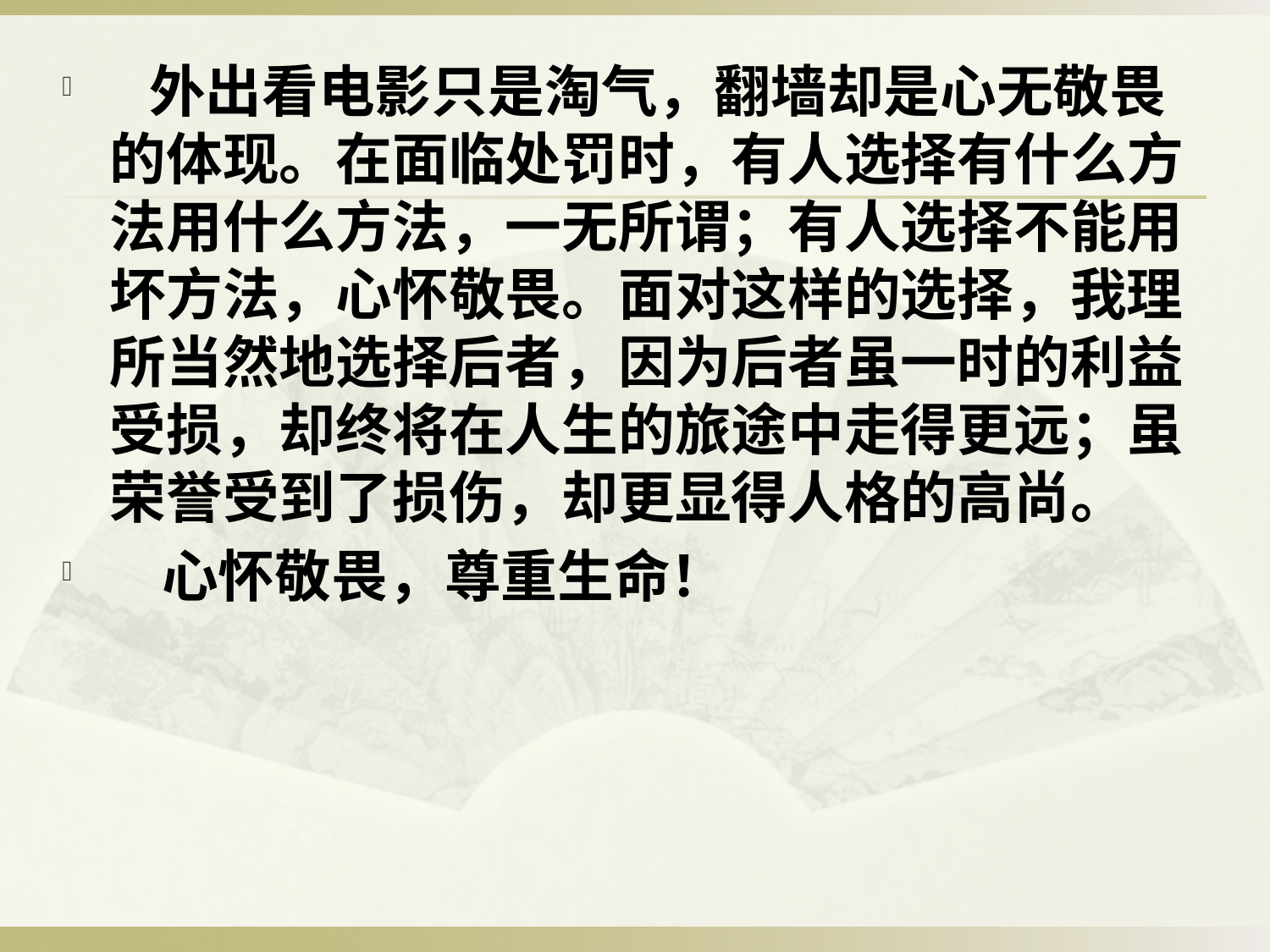

外出看电影只是淘气，翻墙却是心无敬畏的体现。在面临处罚时，有人选择有什么方法用什么方法，一无所谓；有人选择不能用坏方法，心怀敬畏。面对这样的选择，我理所当然地选择后者，因为后者虽一时的利益受损，却终将在人生的旅途中走得更远；虽荣誉受到了损伤，却更显得人格的高尚。
   心怀敬畏，尊重生命！